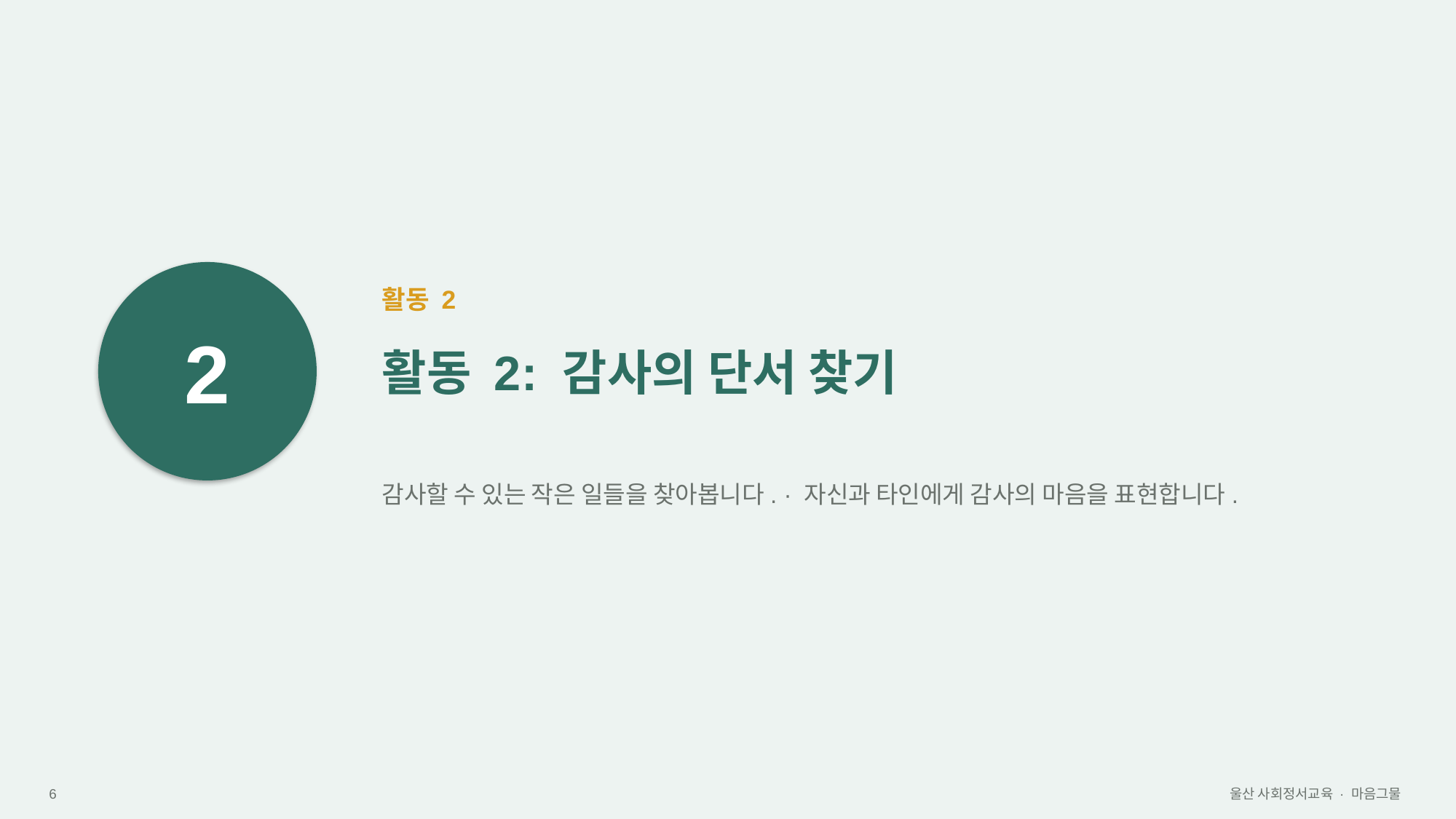

2
활동 2
활동 2: 감사의 단서 찾기
감사할 수 있는 작은 일들을 찾아봅니다. · 자신과 타인에게 감사의 마음을 표현합니다.
6
울산 사회정서교육 · 마음그물